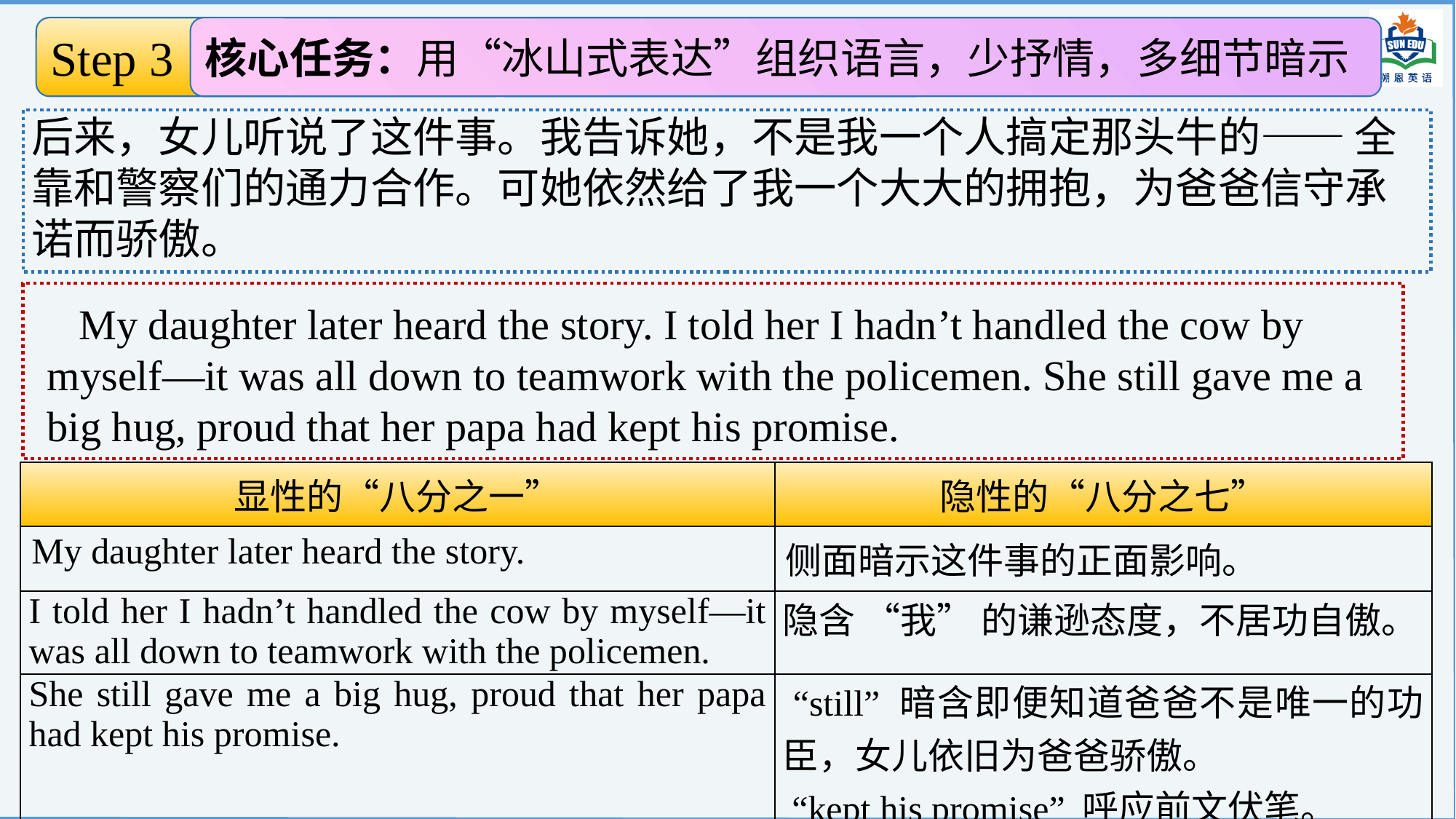

Step 3 续写情节构建
核心任务：用“冰山式表达”组织语言，少抒情，多细节暗示
搭建完整冰山
后来，女儿听说了这件事。我告诉她，不是我一个人搞定那头牛的—— 全靠和警察们的通力合作。可她依然给了我一个大大的拥抱，为爸爸信守承诺而骄傲。

My daughter later heard the story. I told her I hadn’t handled the cow by myself—it was all down to teamwork with the policemen. She still gave me a big hug, proud that her papa had kept his promise.
| 显性的“八分之一” | 隐性的“八分之七” |
| --- | --- |
| My daughter later heard the story. | 侧面暗示这件事的正面影响。 |
| I told her I hadn’t handled the cow by myself—it was all down to teamwork with the policemen. | 隐含 “我” 的谦逊态度，不居功自傲。 |
| She still gave me a big hug, proud that her papa had kept his promise. | “still” 暗含即便知道爸爸不是唯一的功臣，女儿依旧为爸爸骄傲。 “kept his promise” 呼应前文伏笔。 |